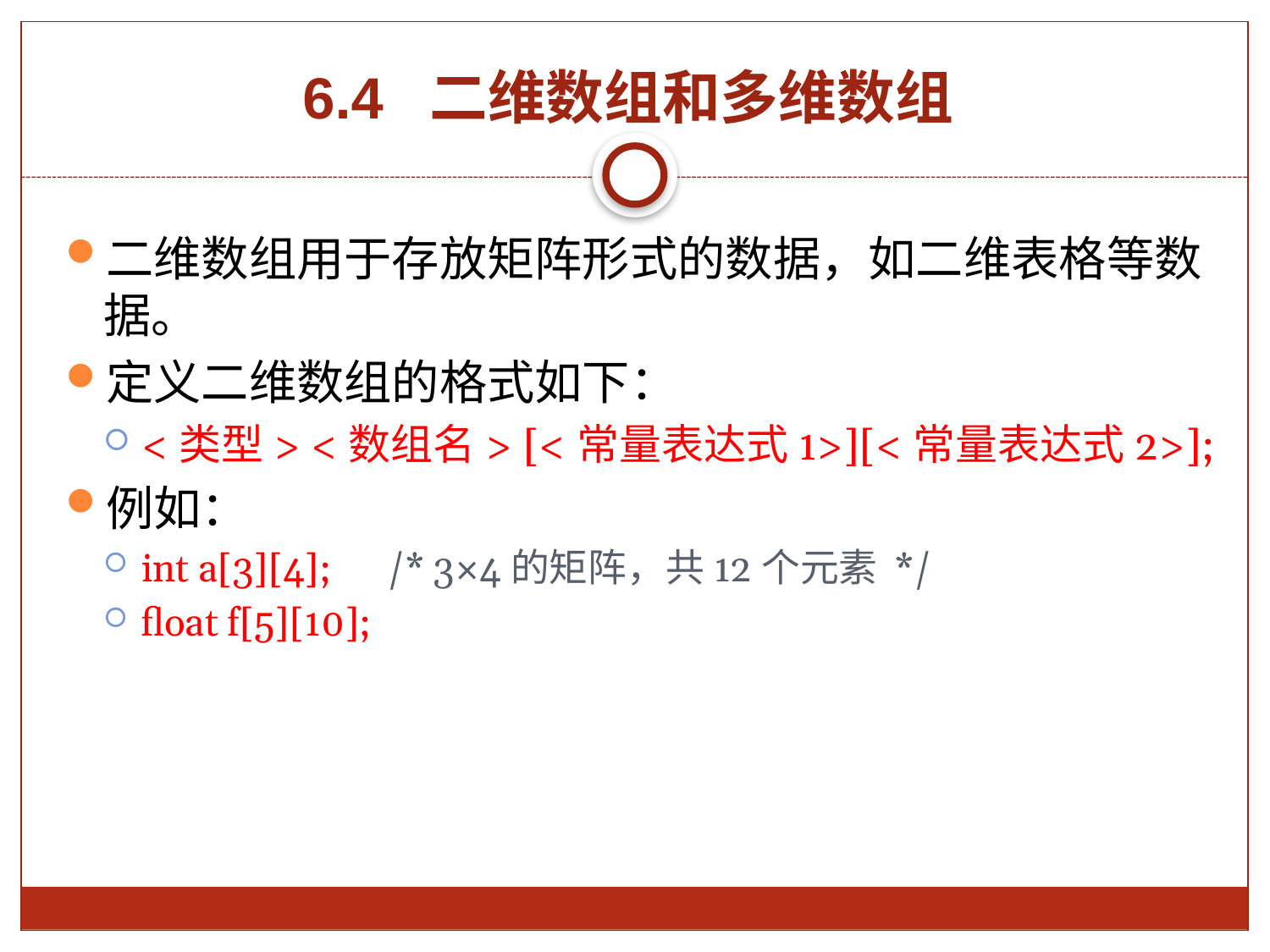

# 6.4  二维数组和多维数组
二维数组用于存放矩阵形式的数据，如二维表格等数据。
定义二维数组的格式如下：
<类型> <数组名> [<常量表达式1>][<常量表达式2>];
例如：
int a[3][4];      /* 3×4的矩阵，共12个元素 */
float f[5][10];